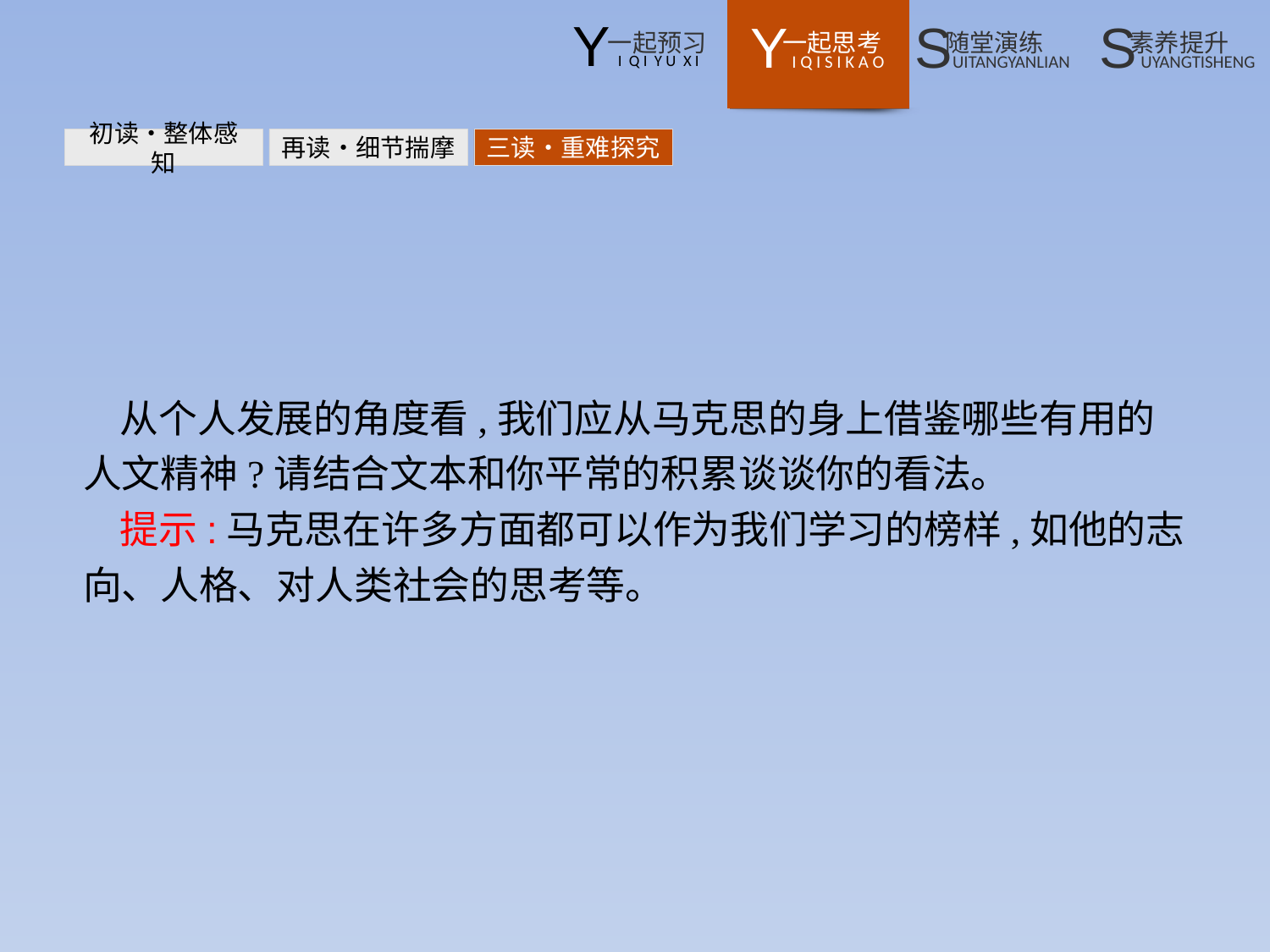

初读•整体感知
再读•细节揣摩
三读•重难探究
从个人发展的角度看,我们应从马克思的身上借鉴哪些有用的人文精神?请结合文本和你平常的积累谈谈你的看法。
提示:马克思在许多方面都可以作为我们学习的榜样,如他的志向、人格、对人类社会的思考等。